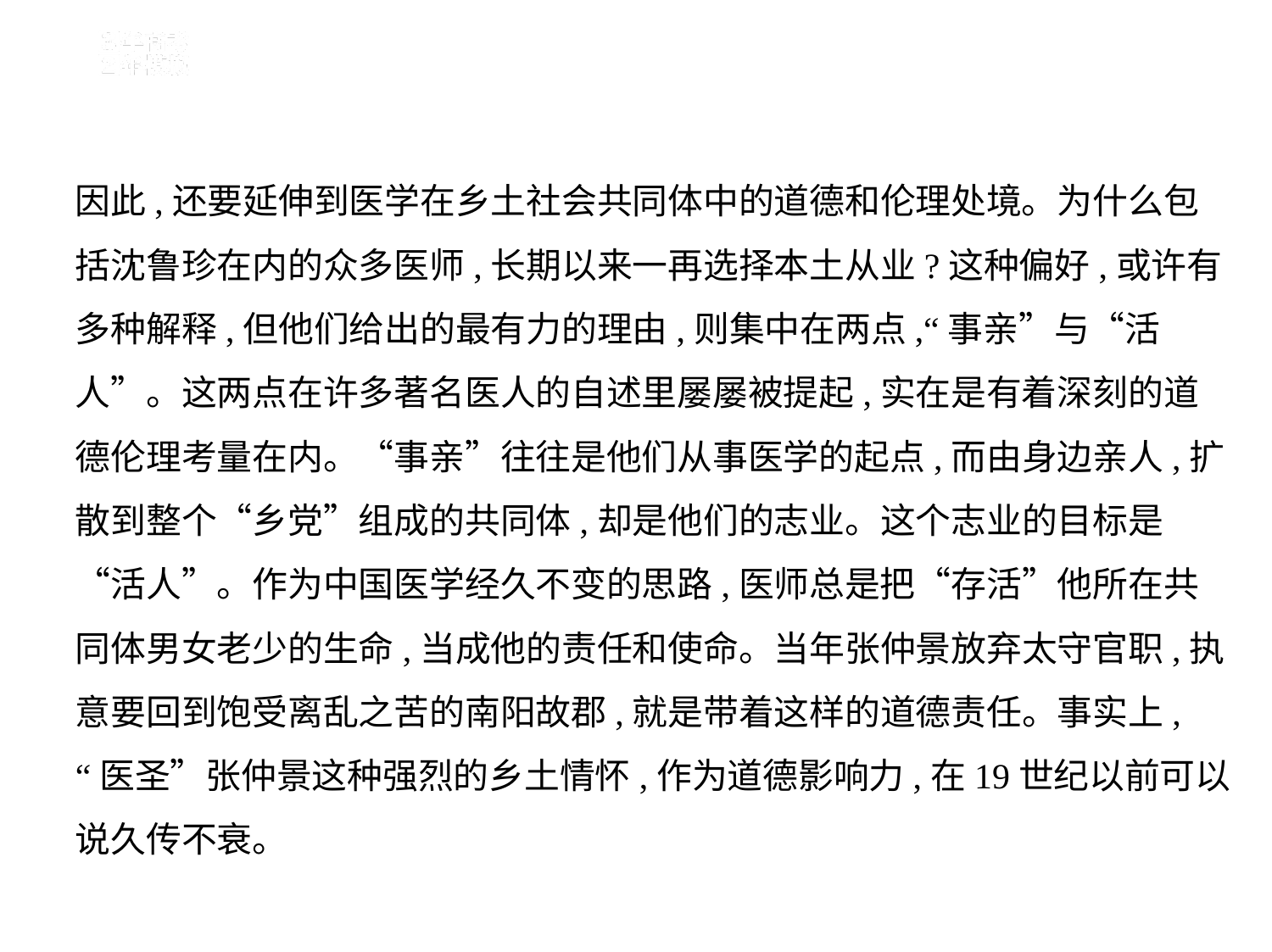

因此,还要延伸到医学在乡土社会共同体中的道德和伦理处境。为什么包
括沈鲁珍在内的众多医师,长期以来一再选择本土从业?这种偏好,或许有
多种解释,但他们给出的最有力的理由,则集中在两点,“事亲”与“活
人”。这两点在许多著名医人的自述里屡屡被提起,实在是有着深刻的道
德伦理考量在内。“事亲”往往是他们从事医学的起点,而由身边亲人,扩
散到整个“乡党”组成的共同体,却是他们的志业。这个志业的目标是
“活人”。作为中国医学经久不变的思路,医师总是把“存活”他所在共
同体男女老少的生命,当成他的责任和使命。当年张仲景放弃太守官职,执
意要回到饱受离乱之苦的南阳故郡,就是带着这样的道德责任。事实上,
“医圣”张仲景这种强烈的乡土情怀,作为道德影响力,在19世纪以前可以
说久传不衰。